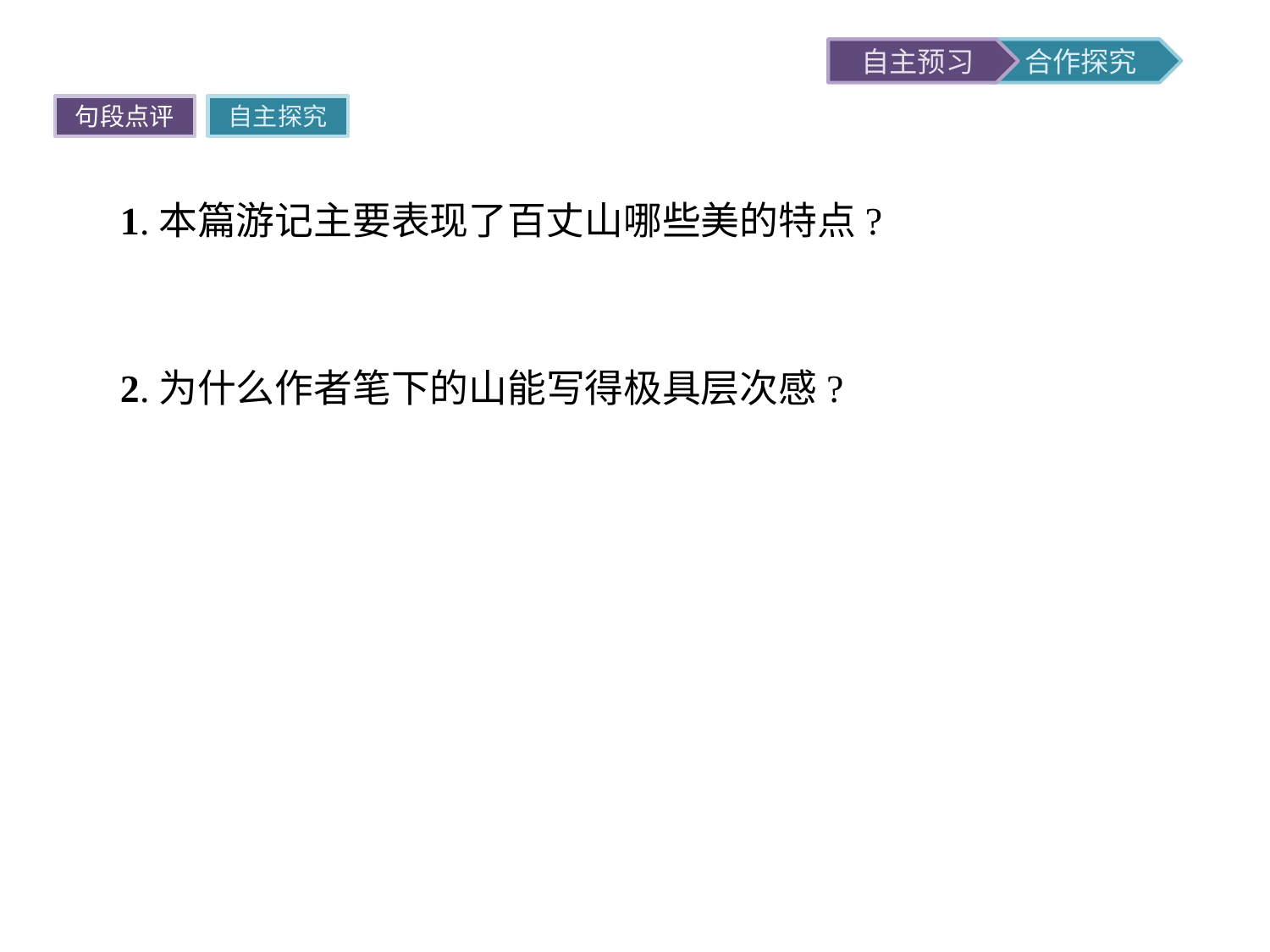

句段点评
自主探究
1.本篇游记主要表现了百丈山哪些美的特点?
提示第一段重在表现其险奇之美,第二段重在表现其幽秀之美,第三段则重在表现其壮美。
2.为什么作者笔下的山能写得极具层次感?
提示作者先选取了一个独特的视角,从缺口中遥望远山。然后作者又以一峰挺拔高出和群山逶迤而去相组合,形成了一幅层次感极强的图画。接着作者以固定的景点,用傍晚和清晨两个不同时间的景观,构思两幅图画,进一步渲染了壮美的特征。晚景突出的是色彩绚烂之美,晨景凸现的则是云海的变幻美。这样,在作者详尽描述的百丈山景中就兼具了险奇、幽静、五彩、飞动、变幻等诸种美的形态。